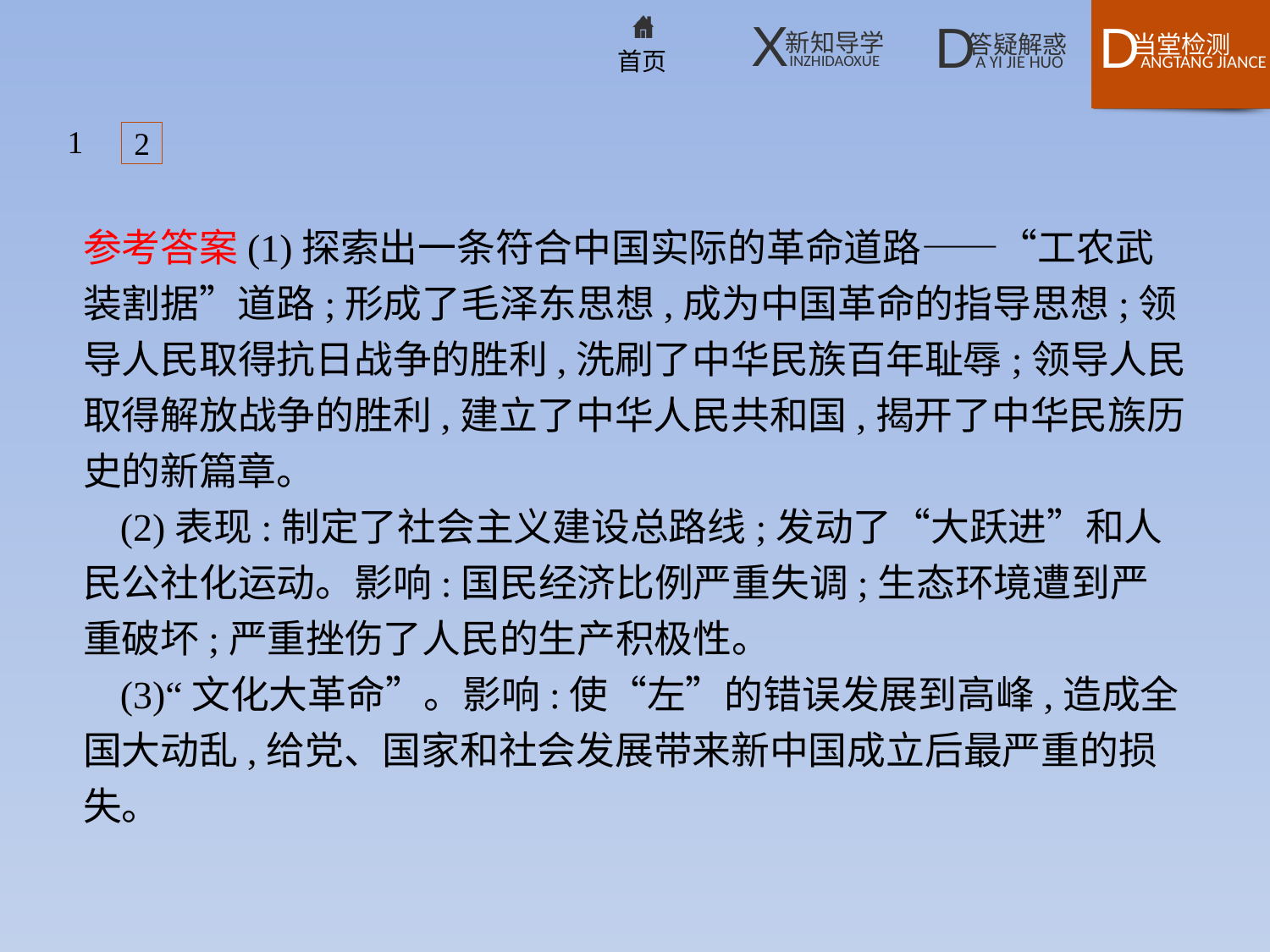

1
2
参考答案(1)探索出一条符合中国实际的革命道路——“工农武装割据”道路;形成了毛泽东思想,成为中国革命的指导思想;领导人民取得抗日战争的胜利,洗刷了中华民族百年耻辱;领导人民取得解放战争的胜利,建立了中华人民共和国,揭开了中华民族历史的新篇章。
(2)表现:制定了社会主义建设总路线;发动了“大跃进”和人民公社化运动。影响:国民经济比例严重失调;生态环境遭到严重破坏;严重挫伤了人民的生产积极性。
(3)“文化大革命”。影响:使“左”的错误发展到高峰,造成全国大动乱,给党、国家和社会发展带来新中国成立后最严重的损失。